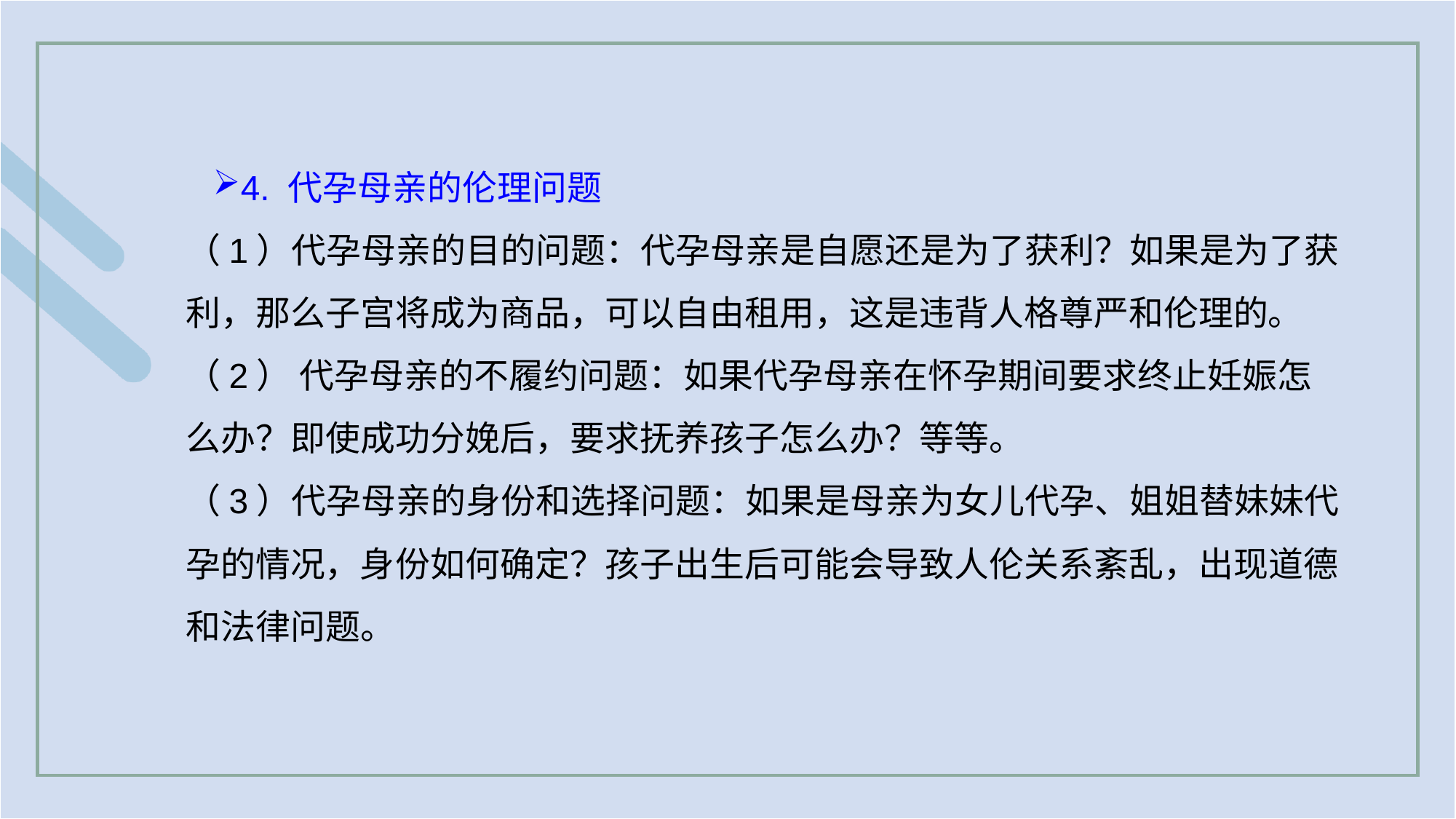

4. 代孕母亲的伦理问题
（1）代孕母亲的目的问题：代孕母亲是自愿还是为了获利？如果是为了获利，那么子宫将成为商品，可以自由租用，这是违背人格尊严和伦理的。
（2） 代孕母亲的不履约问题：如果代孕母亲在怀孕期间要求终止妊娠怎么办？即使成功分娩后，要求抚养孩子怎么办？等等。
（3）代孕母亲的身份和选择问题：如果是母亲为女儿代孕、姐姐替妹妹代孕的情况，身份如何确定？孩子出生后可能会导致人伦关系紊乱，出现道德和法律问题。